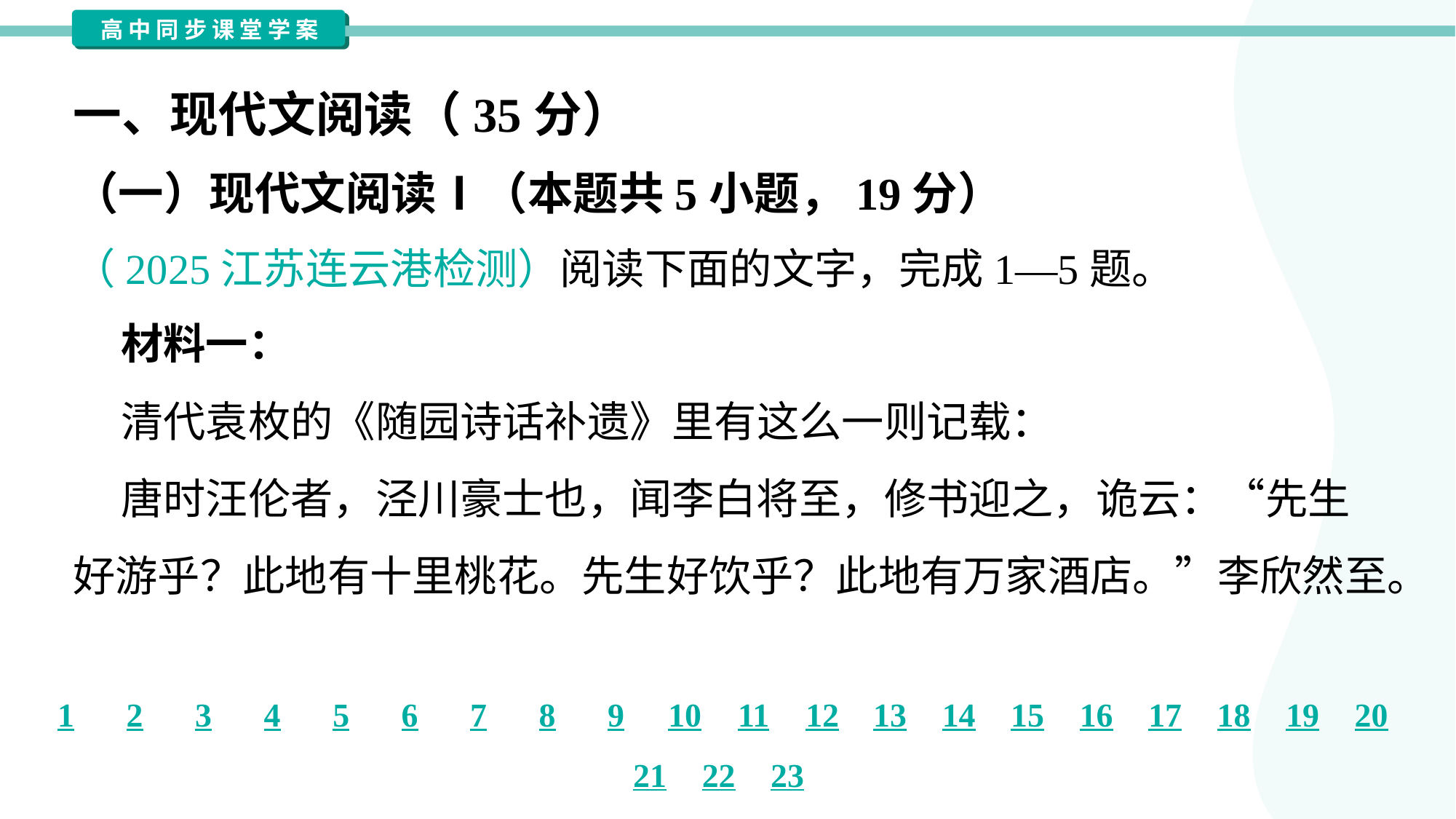

一、现代文阅读（35分）
（一）现代文阅读Ⅰ（本题共5小题，19分）
（2025江苏连云港检测）阅读下面的文字，完成1—5题。
    材料一：
    清代袁枚的《随园诗话补遗》里有这么一则记载：
    唐时汪伦者，泾川豪士也，闻李白将至，修书迎之，诡云：“先生
好游乎？此地有十里桃花。先生好饮乎？此地有万家酒店。”李欣然至。